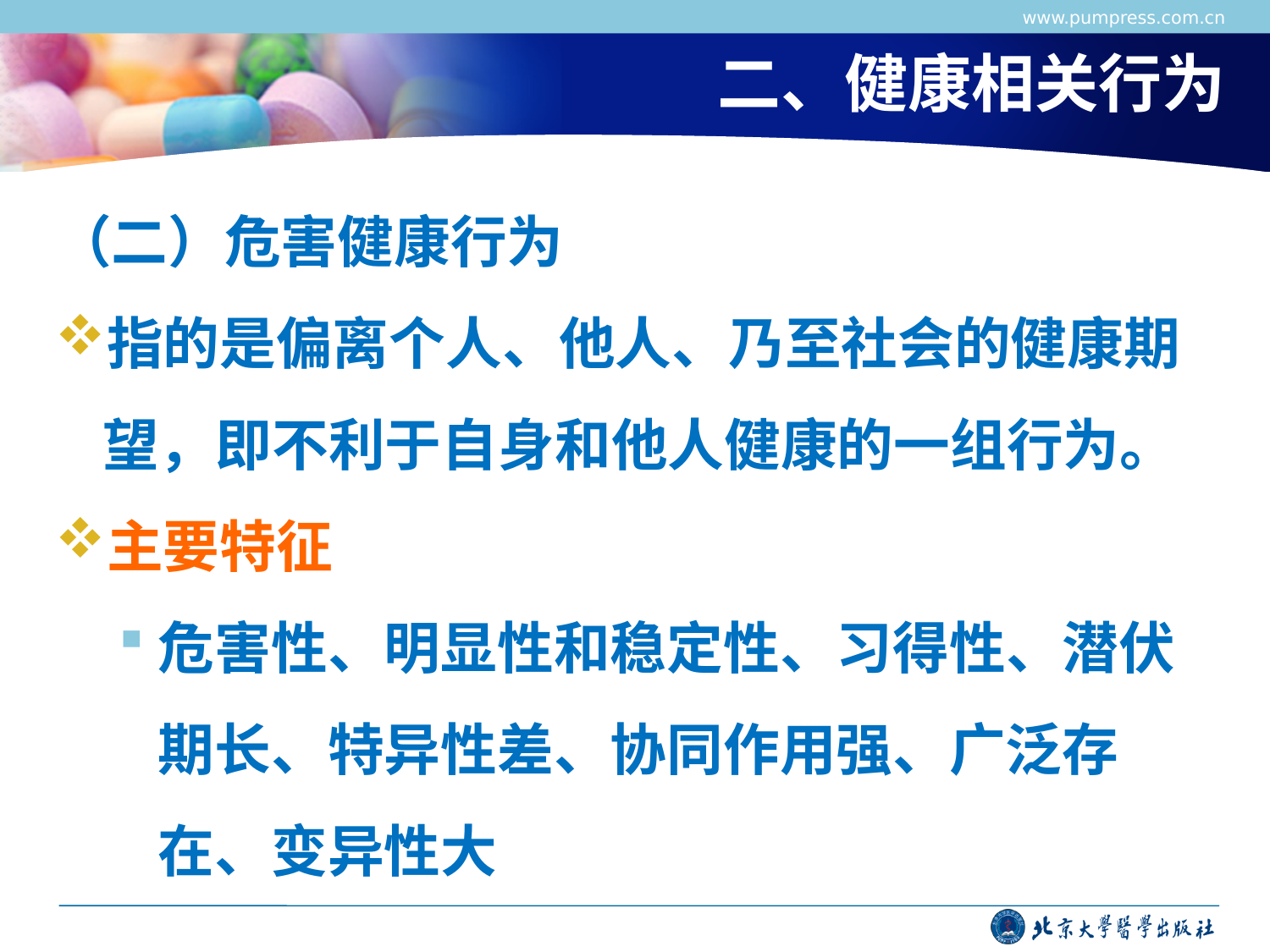

www.pumpress.com.cn
# 二、健康相关行为
（二）危害健康行为
指的是偏离个人、他人、乃至社会的健康期望，即不利于自身和他人健康的一组行为。
主要特征
危害性、明显性和稳定性、习得性、潜伏期长、特异性差、协同作用强、广泛存在、变异性大